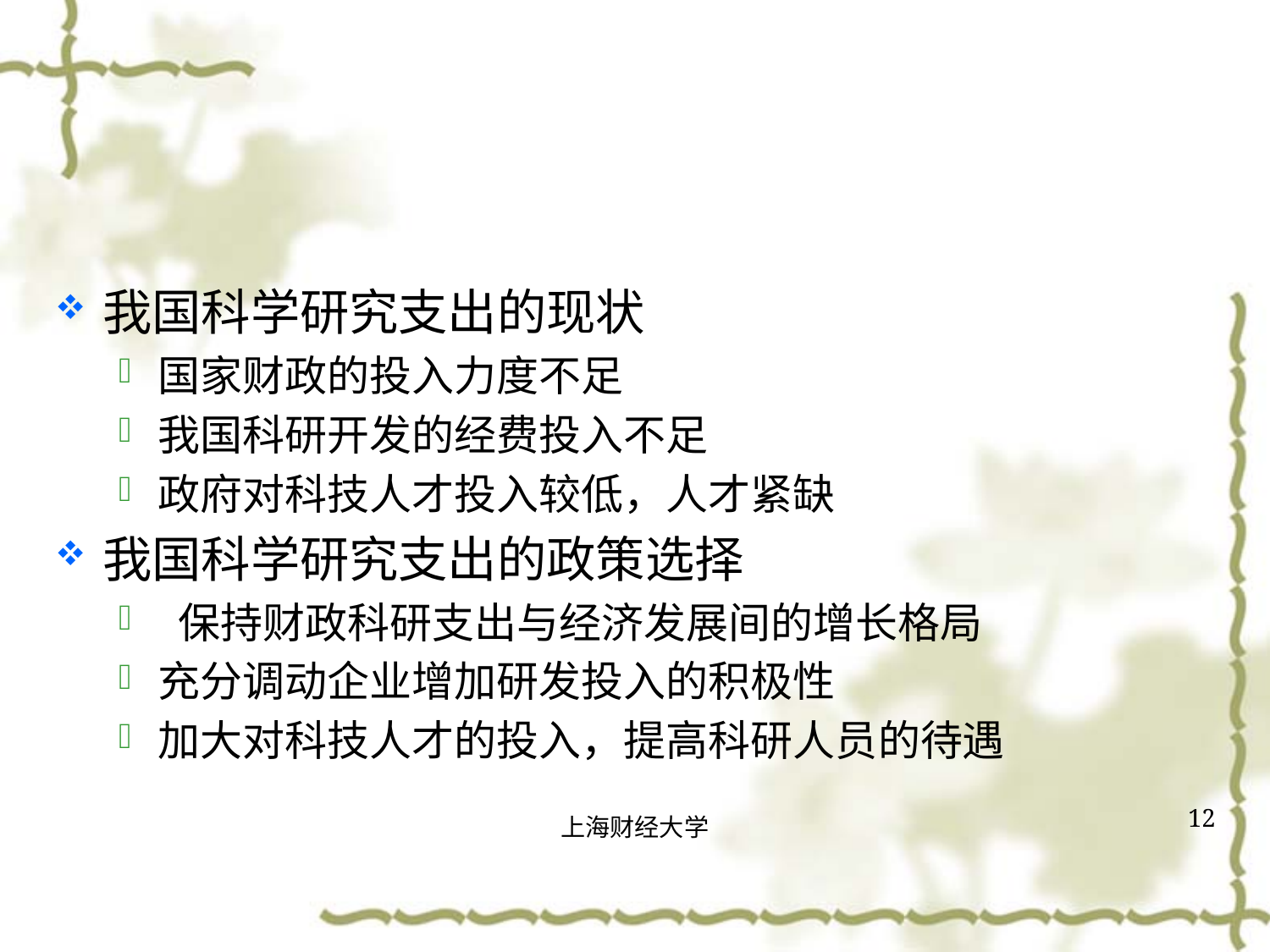

#
我国科学研究支出的现状
国家财政的投入力度不足
我国科研开发的经费投入不足
政府对科技人才投入较低，人才紧缺
我国科学研究支出的政策选择
 保持财政科研支出与经济发展间的增长格局
充分调动企业增加研发投入的积极性
加大对科技人才的投入，提高科研人员的待遇
12
上海财经大学